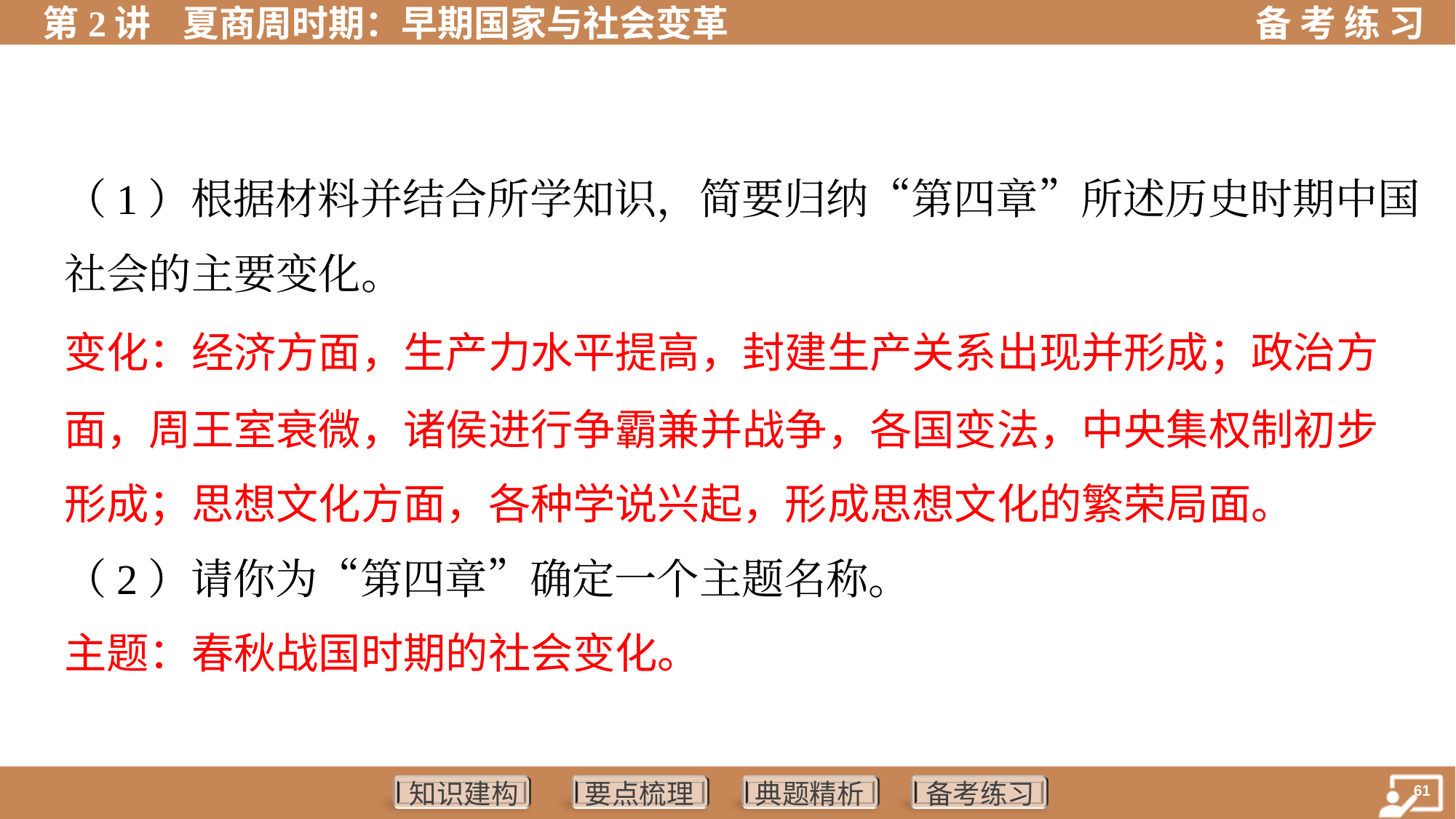

（1）根据材料并结合所学知识，简要归纳“第四章”所述历史时期中国
社会的主要变化。
变化：经济方面，生产力水平提高，封建生产关系出现并形成；政治方
面，周王室衰微，诸侯进行争霸兼并战争，各国变法，中央集权制初步
形成；思想文化方面，各种学说兴起，形成思想文化的繁荣局面。
（2）请你为“第四章”确定一个主题名称。
主题：春秋战国时期的社会变化。